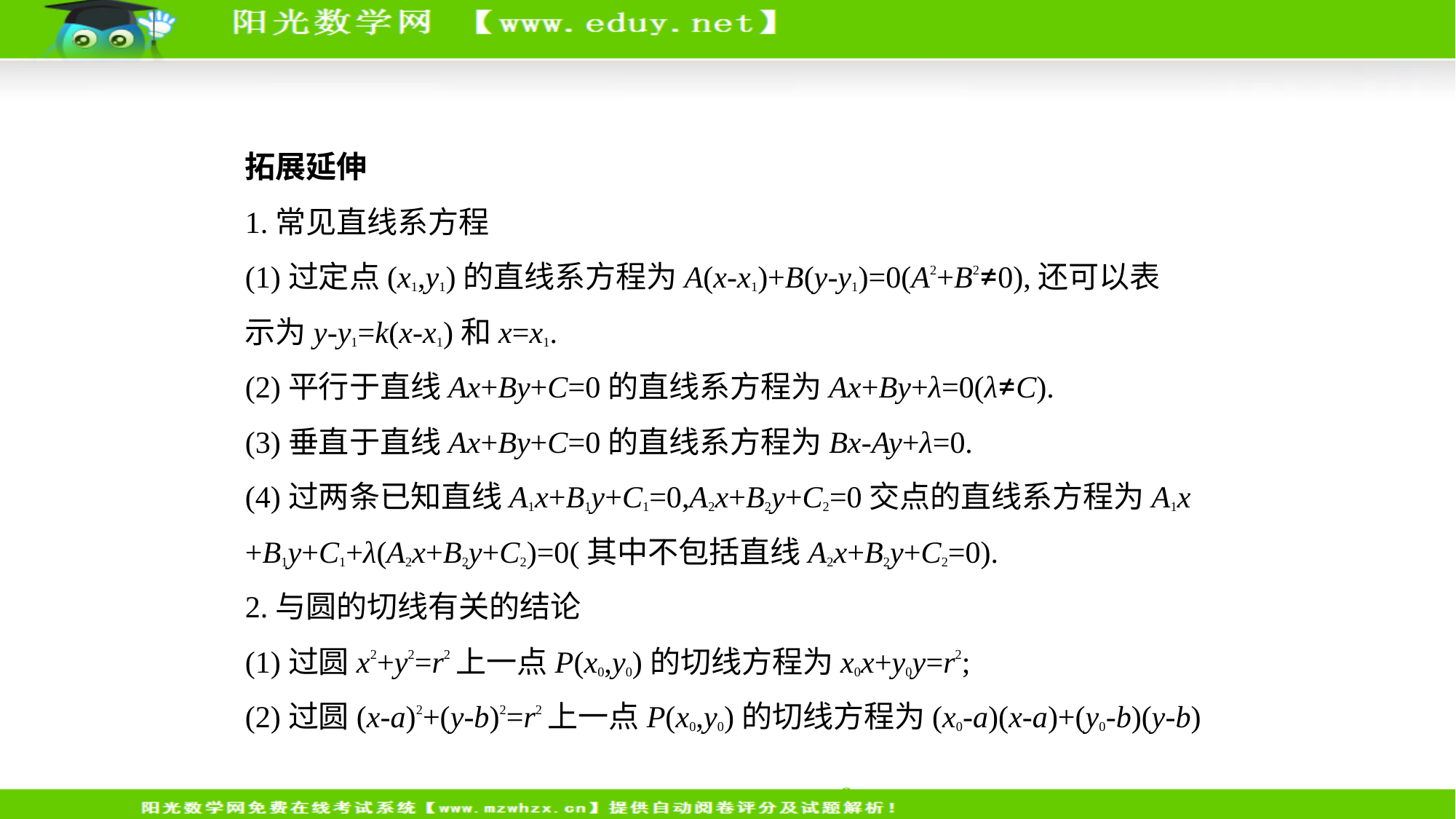

拓展延伸
1.常见直线系方程
(1)过定点(x1,y1)的直线系方程为A(x-x1)+B(y-y1)=0(A2+B2≠0),还可以表
示为y-y1=k(x-x1)和x=x1.
(2)平行于直线Ax+By+C=0的直线系方程为Ax+By+λ=0(λ≠C).
(3)垂直于直线Ax+By+C=0的直线系方程为Bx-Ay+λ=0.
(4)过两条已知直线A1x+B1y+C1=0,A2x+B2y+C2=0交点的直线系方程为A1x
+B1y+C1+λ(A2x+B2y+C2)=0(其中不包括直线A2x+B2y+C2=0).
2.与圆的切线有关的结论
(1)过圆x2+y2=r2上一点P(x0,y0)的切线方程为x0x+y0y=r2;
(2)过圆(x-a)2+(y-b)2=r2上一点P(x0,y0)的切线方程为(x0-a)(x-a)+(y0-b)(y-b)